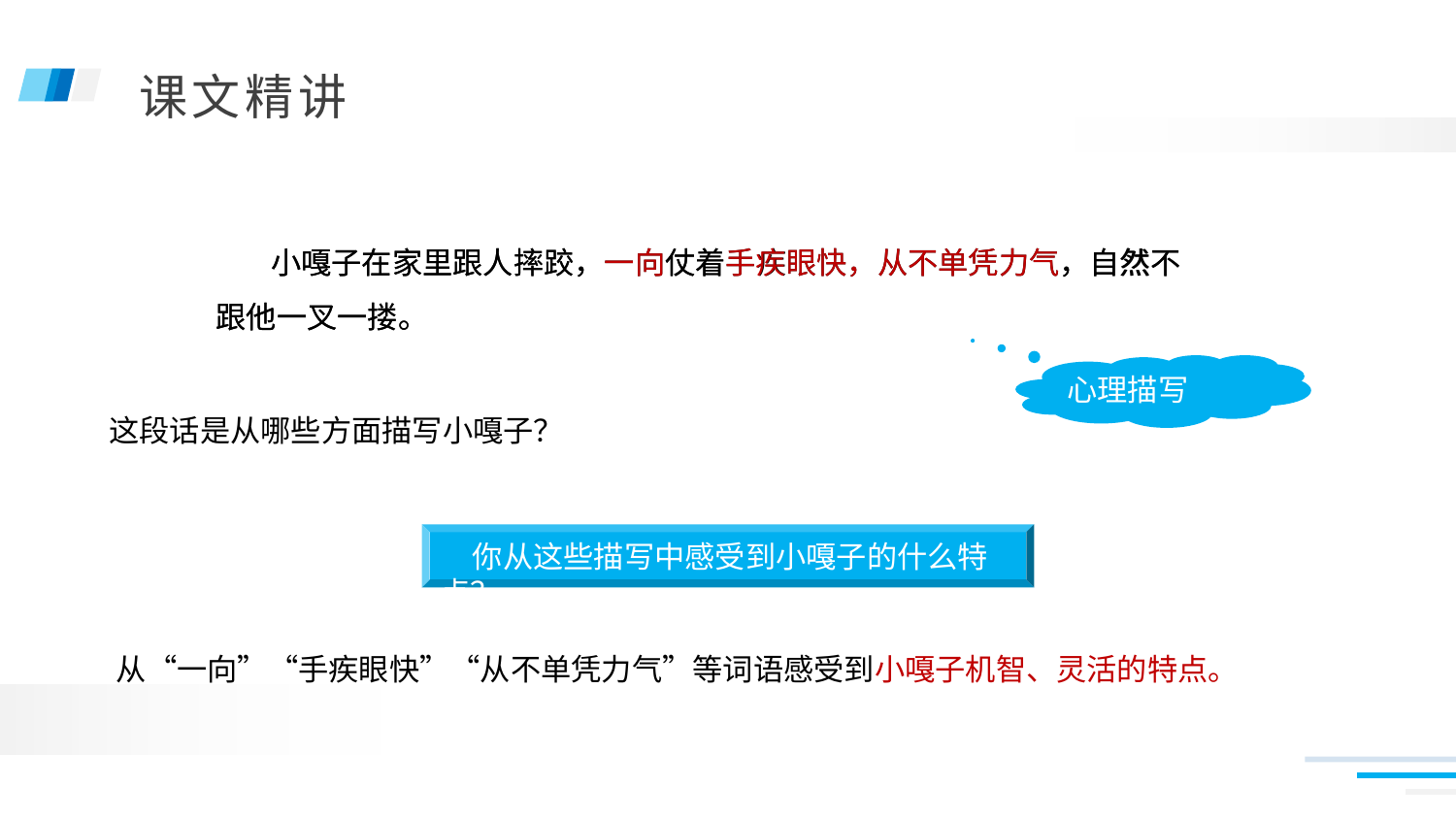

小嘎子在家里跟人摔跤，一向仗着手疾眼快，从不单凭力气，自然不跟他一叉一搂。
       小嘎子在家里跟人摔跤，一向仗着手疾眼快，从不单凭力气，自然不跟他一叉一搂。
心理描写
这段话是从哪些方面描写小嘎子？
你从这些描写中感受到小嘎子的什么特点？
从“一向”“手疾眼快”“从不单凭力气”等词语感受到小嘎子机智、灵活的特点。